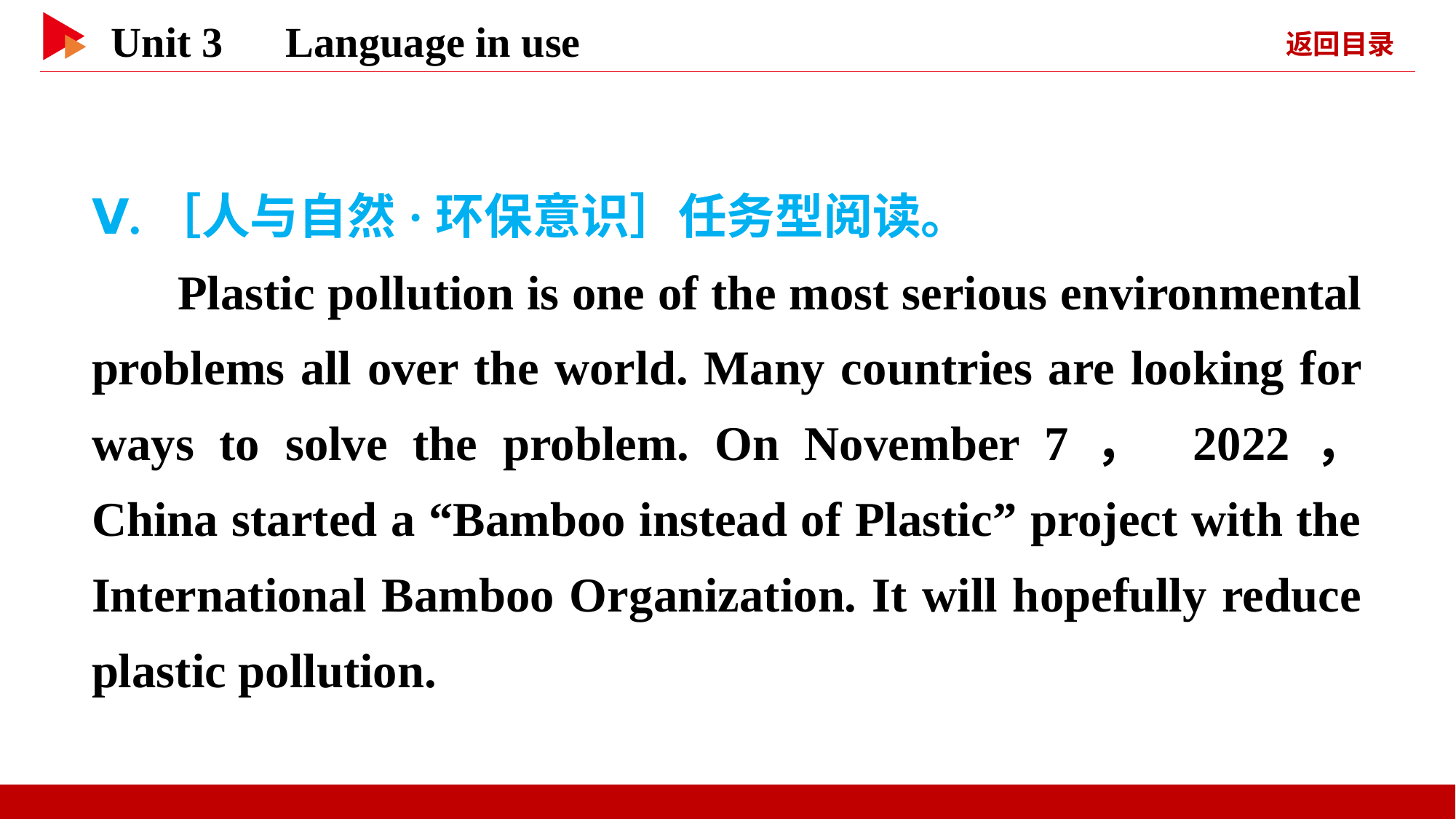

Ⅴ.［人与自然·环保意识］任务型阅读。
Plastic pollution is one of the most serious environmental problems all over the world. Many countries are looking for ways to solve the problem. On November 7， 2022， China started a “Bamboo instead of Plastic” project with the International Bamboo Organization. It will hopefully reduce plastic pollution.